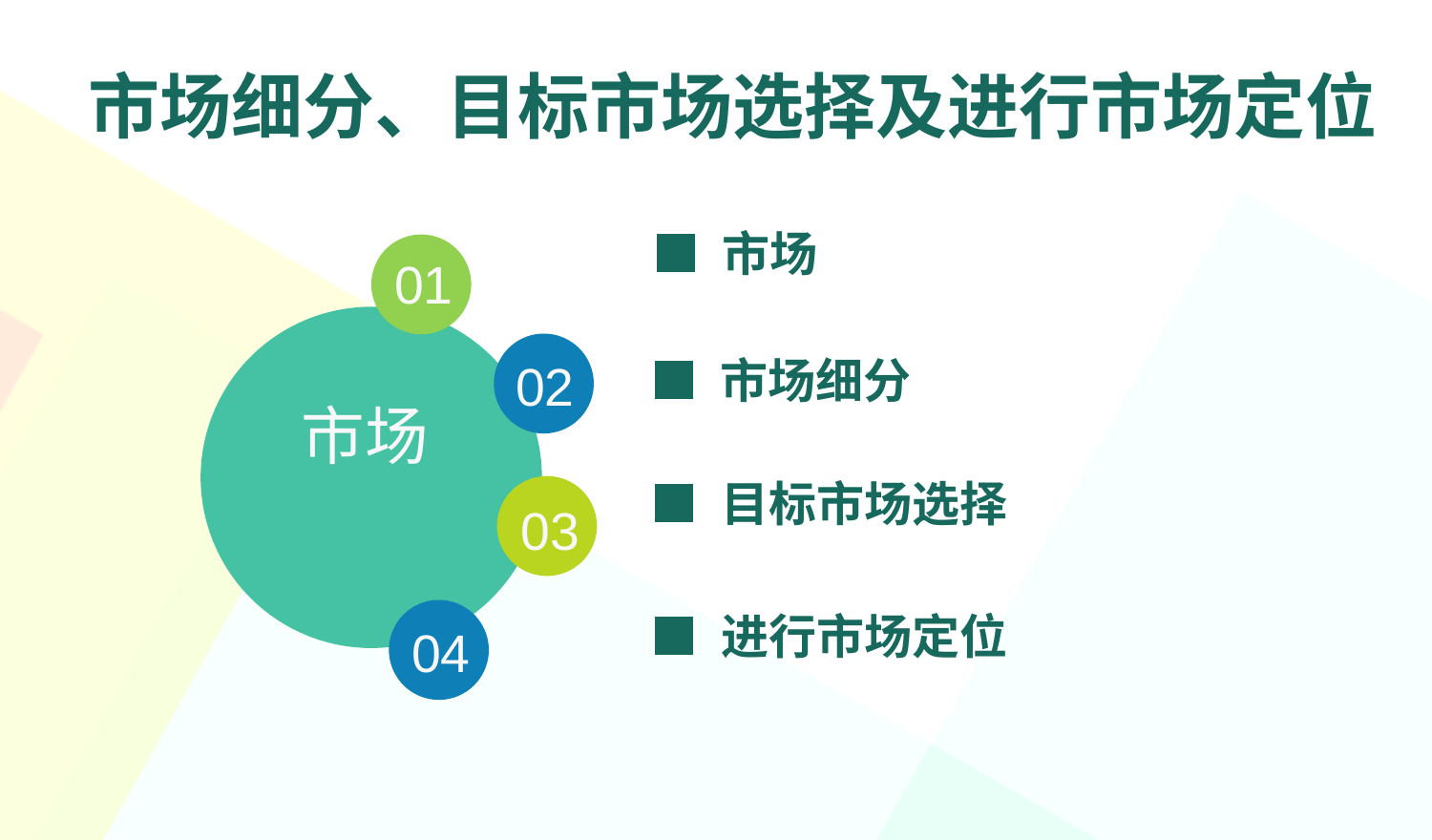

市场细分、目标市场选择及进行市场定位
■ 市场

01

02
■ 市场细分
市场
■ 目标市场选择

03

04
■ 进行市场定位